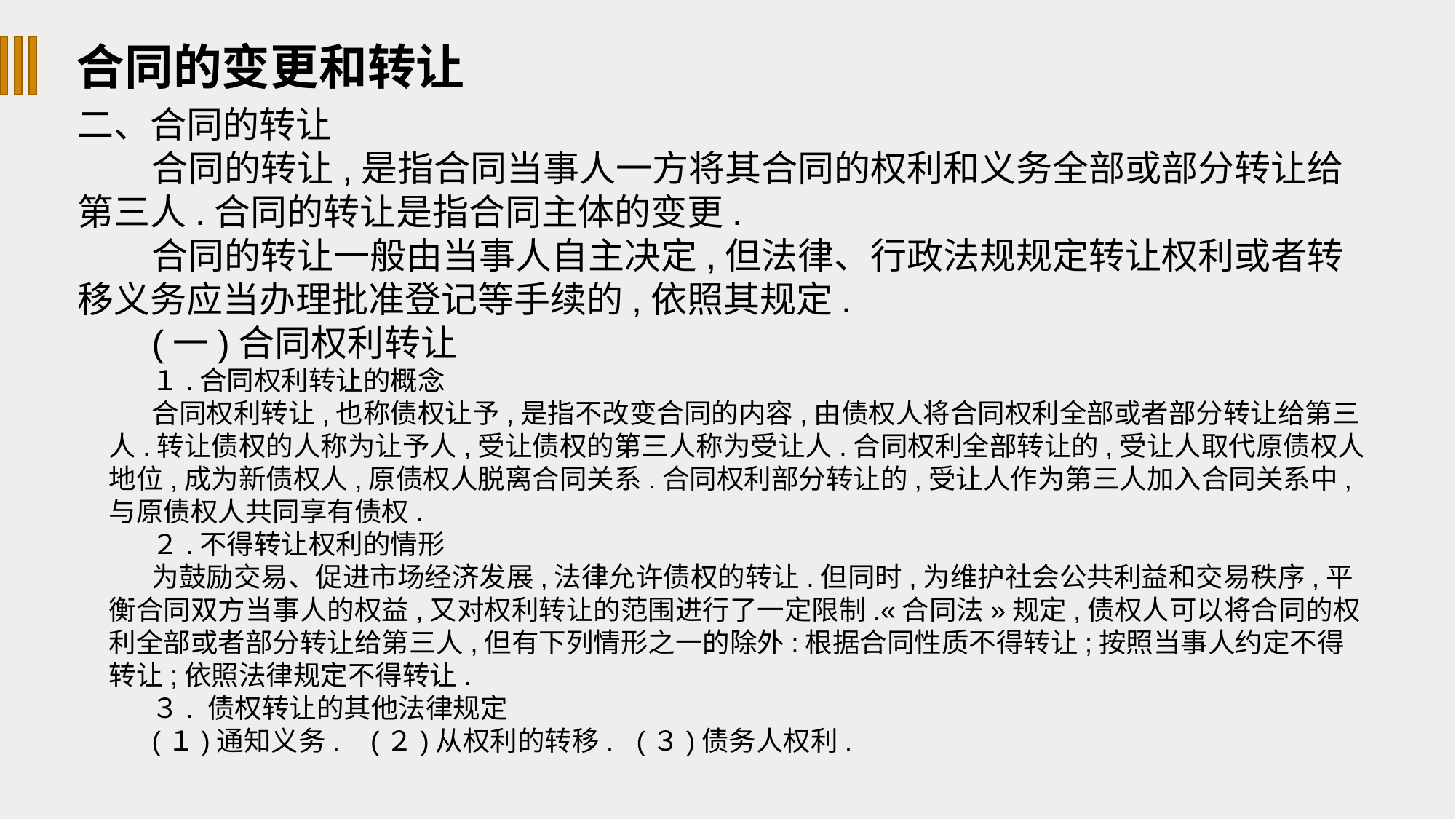

合同的变更和转让

二、合同的转让
合同的转让,是指合同当事人一方将其合同的权利和义务全部或部分转让给第三人.合同的转让是指合同主体的变更.
合同的转让一般由当事人自主决定,但法律、行政法规规定转让权利或者转移义务应当办理批准登记等手续的,依照其规定.
(一)合同权利转让
１.合同权利转让的概念
合同权利转让,也称债权让予,是指不改变合同的内容,由债权人将合同权利全部或者部分转让给第三人.转让债权的人称为让予人,受让债权的第三人称为受让人.合同权利全部转让的,受让人取代原债权人地位,成为新债权人,原债权人脱离合同关系.合同权利部分转让的,受让人作为第三人加入合同关系中,与原债权人共同享有债权.
２.不得转让权利的情形
为鼓励交易、促进市场经济发展,法律允许债权的转让.但同时,为维护社会公共利益和交易秩序,平衡合同双方当事人的权益,又对权利转让的范围进行了一定限制.«合同法»规定,债权人可以将合同的权利全部或者部分转让给第三人,但有下列情形之一的除外:根据合同性质不得转让;按照当事人约定不得转让;依照法律规定不得转让.
３. 债权转让的其他法律规定
(１)通知义务.    (２)从权利的转移.   (３)债务人权利.